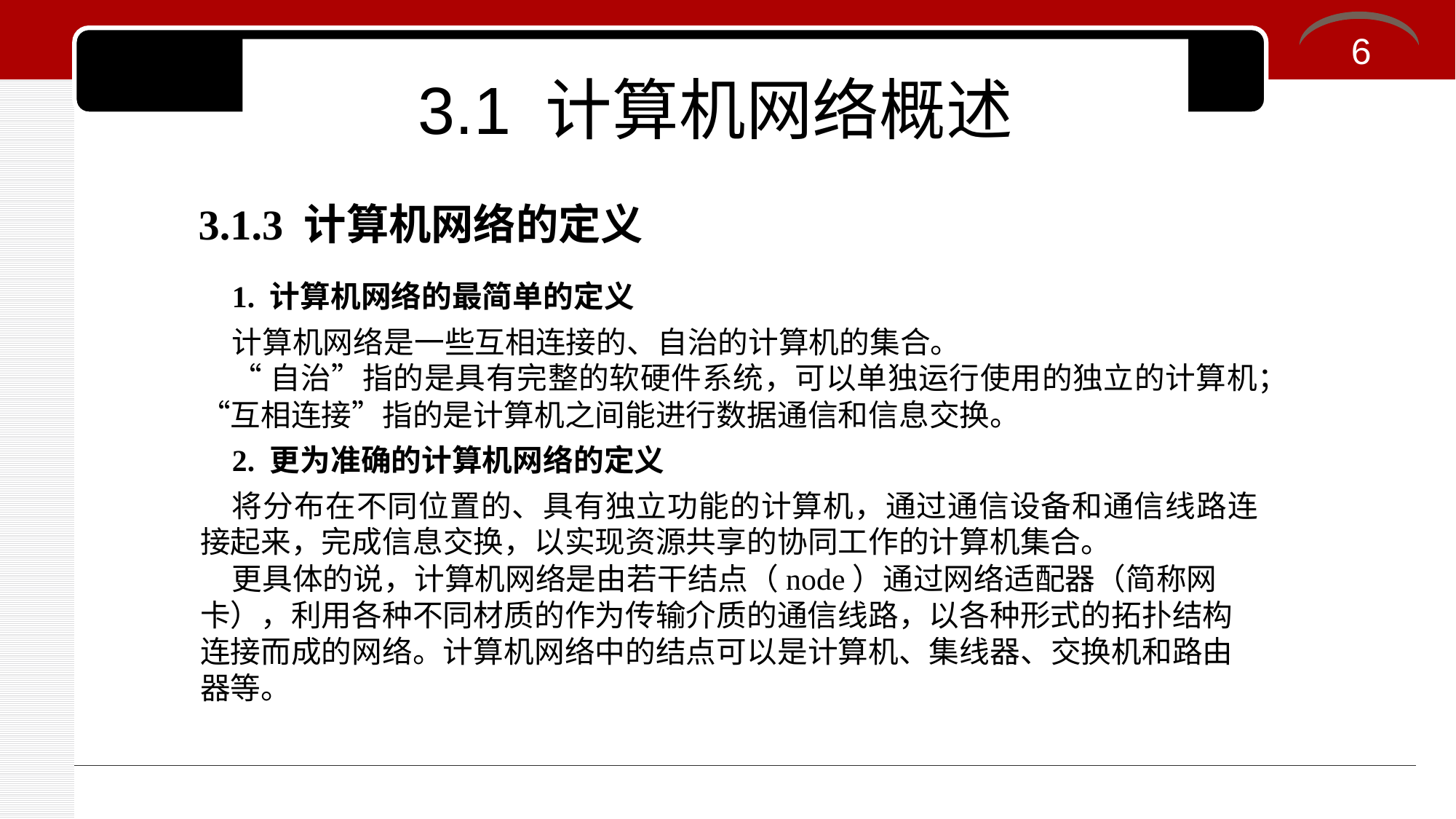

6
3.1 计算机网络概述
3.1.3 计算机网络的定义
1. 计算机网络的最简单的定义
计算机网络是一些互相连接的、自治的计算机的集合。
“自治”指的是具有完整的软硬件系统，可以单独运行使用的独立的计算机；“互相连接”指的是计算机之间能进行数据通信和信息交换。
2. 更为准确的计算机网络的定义
将分布在不同位置的、具有独立功能的计算机，通过通信设备和通信线路连接起来，完成信息交换，以实现资源共享的协同工作的计算机集合。
更具体的说，计算机网络是由若干结点（node）通过网络适配器（简称网卡），利用各种不同材质的作为传输介质的通信线路，以各种形式的拓扑结构连接而成的网络。计算机网络中的结点可以是计算机、集线器、交换机和路由器等。